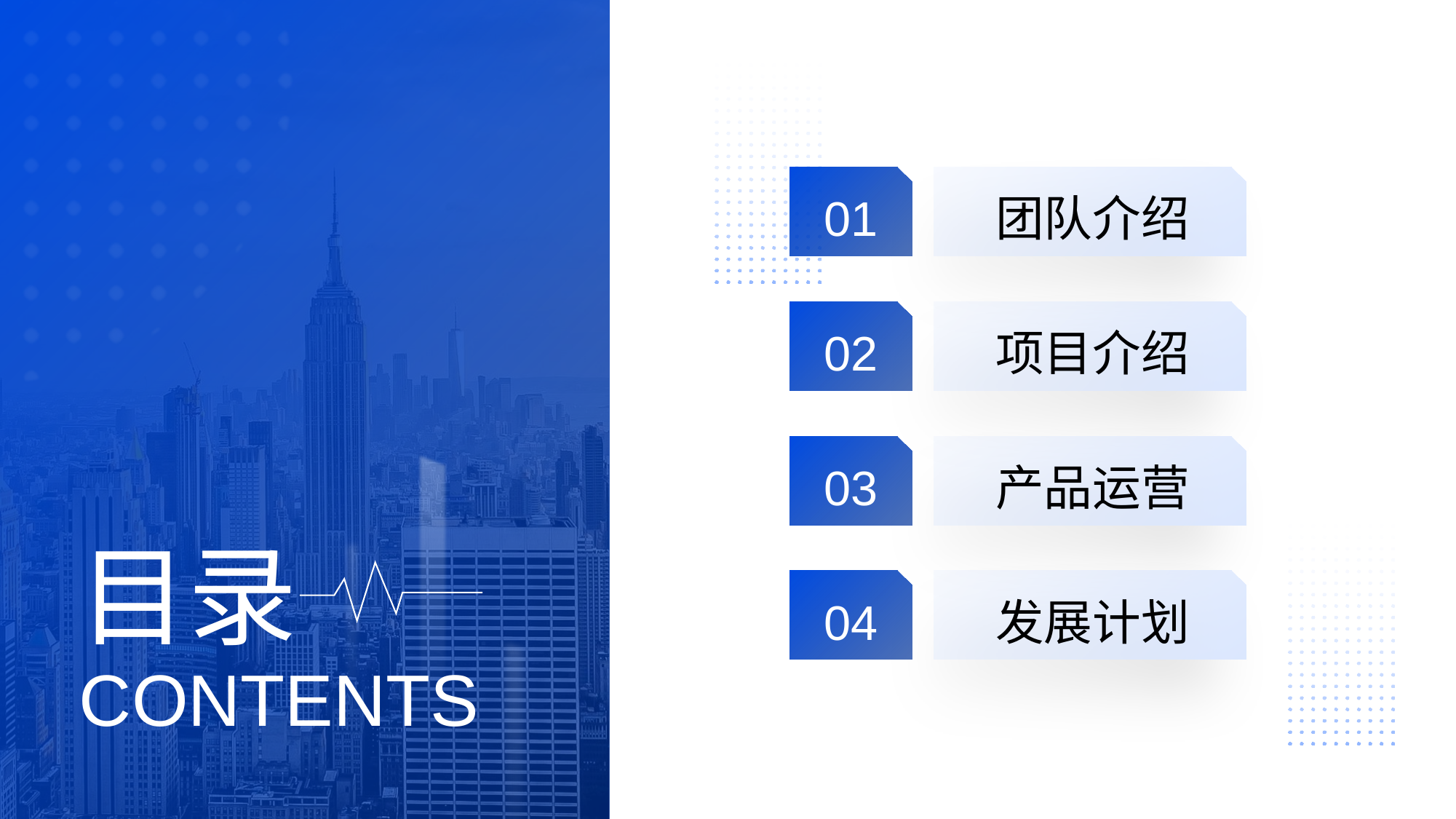

01

团队介绍

02

项目介绍

03

产品运营
目录

04

发展计划
CONTENTS